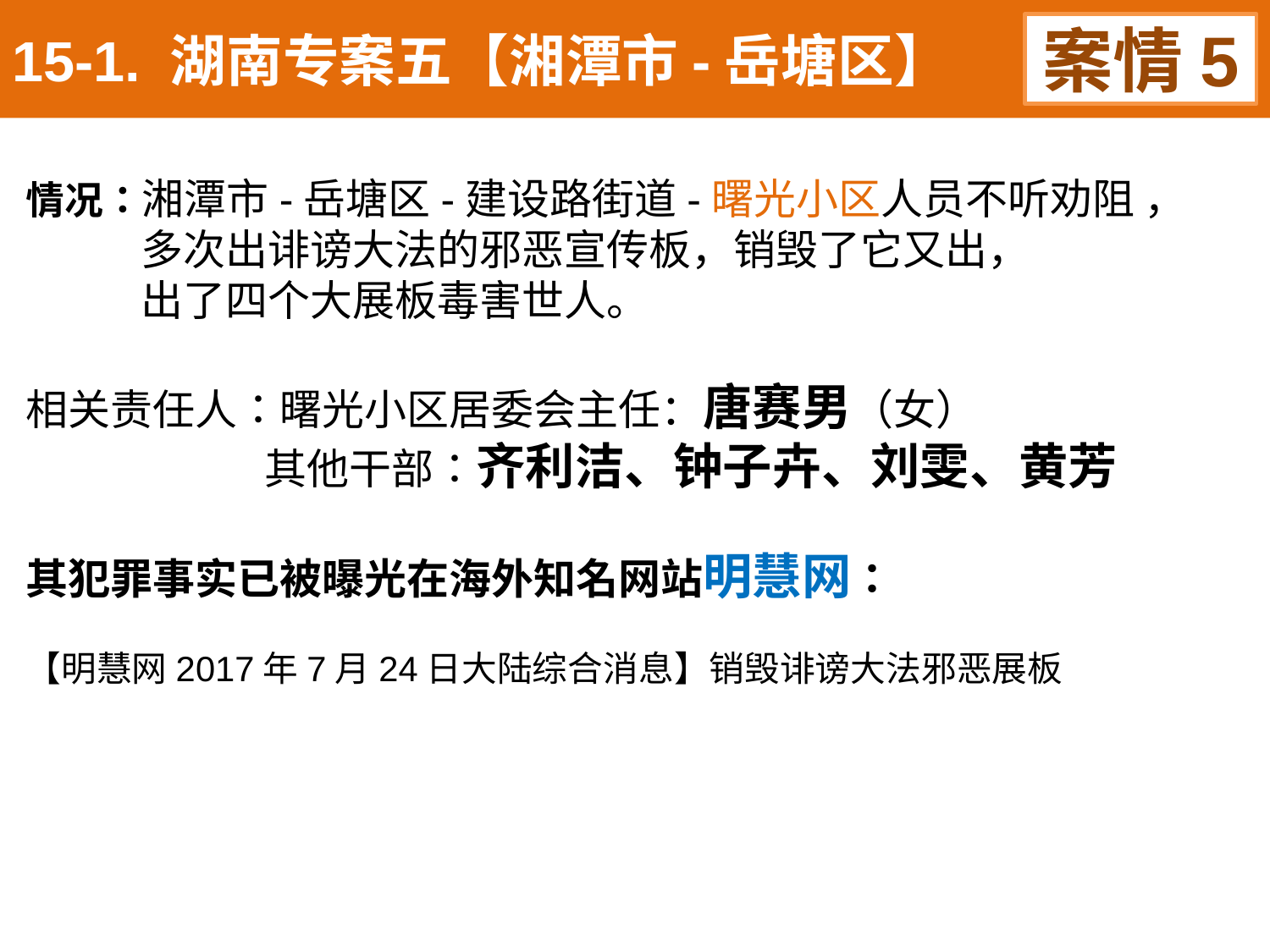

15-1. 湖南专案五【湘潭市-岳塘区】
案情5

情况：湘潭市-岳塘区-建设路街道-曙光小区人员不听劝阻 ，
           多次出诽谤大法的邪恶宣传板，销毁了它又出，
           出了四个大展板毒害世人。

相关责任人：曙光小区居委会主任：唐赛男（女）
                        其他干部：齐利洁、钟子卉、刘雯、黄芳

其犯罪事实已被曝光在海外知名网站明慧网：

【明慧网2017年7月24日大陆综合消息】销毁诽谤大法邪恶展板